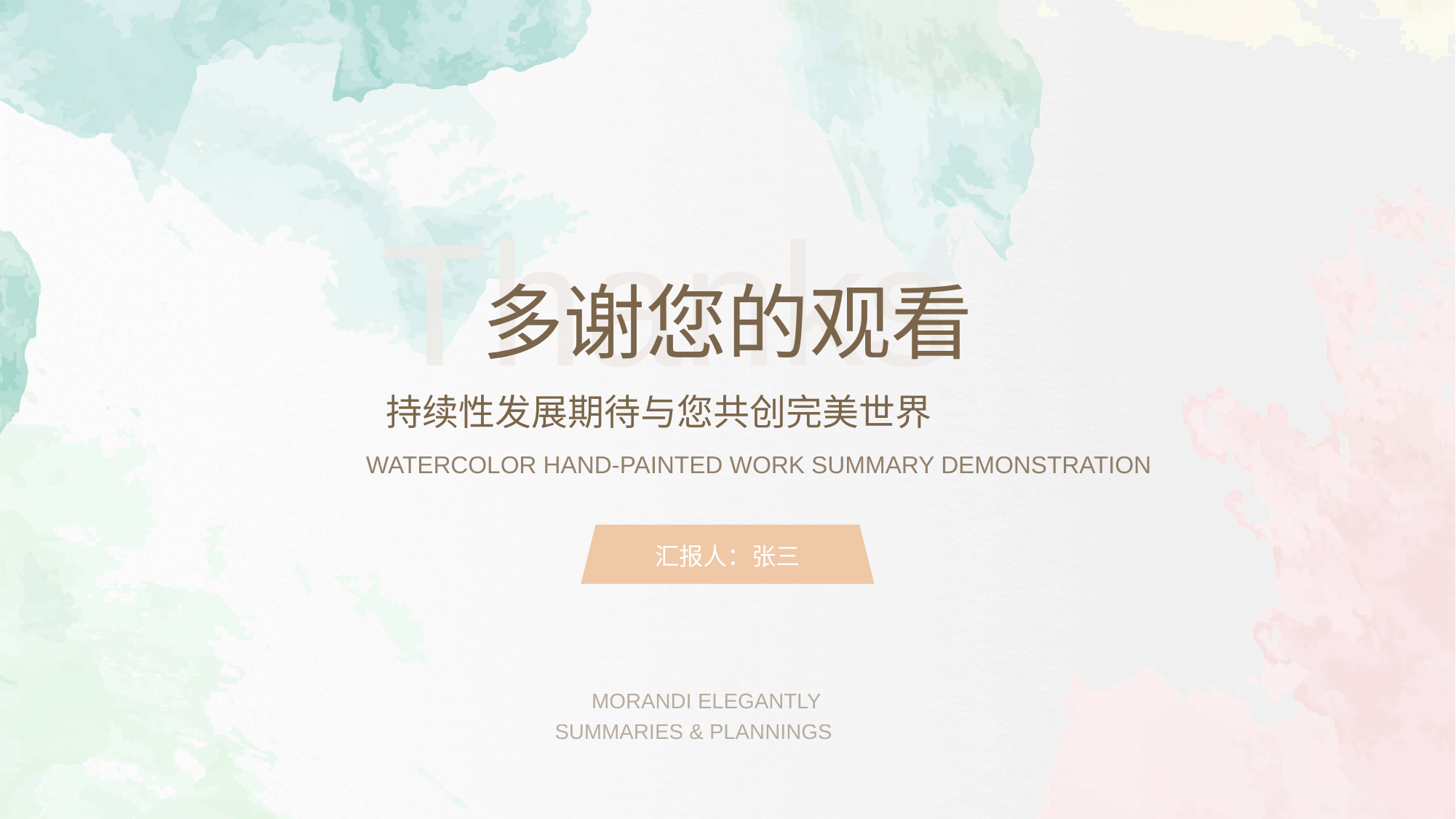

Thanks
多谢您的观看
持续性发展期待与您共创完美世界
WATERCOLOR HAND-PAINTED WORK SUMMARY DEMONSTRATION
汇报人：张三
MORANDI ELEGANTLY
SUMMARIES & PLANNINGS